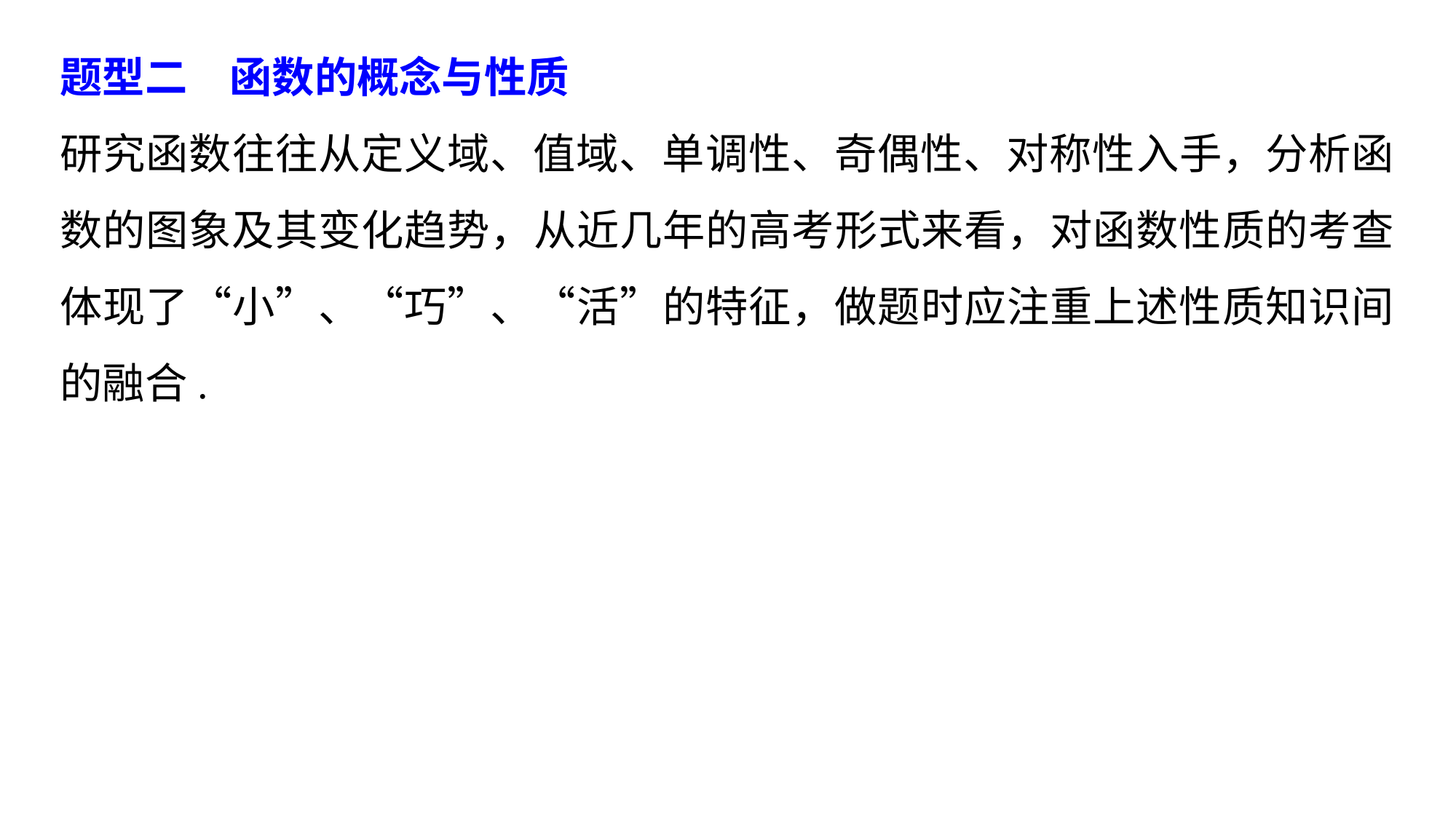

题型二　函数的概念与性质
研究函数往往从定义域、值域、单调性、奇偶性、对称性入手，分析函数的图象及其变化趋势，从近几年的高考形式来看，对函数性质的考查体现了“小”、“巧”、“活”的特征，做题时应注重上述性质知识间的融合.